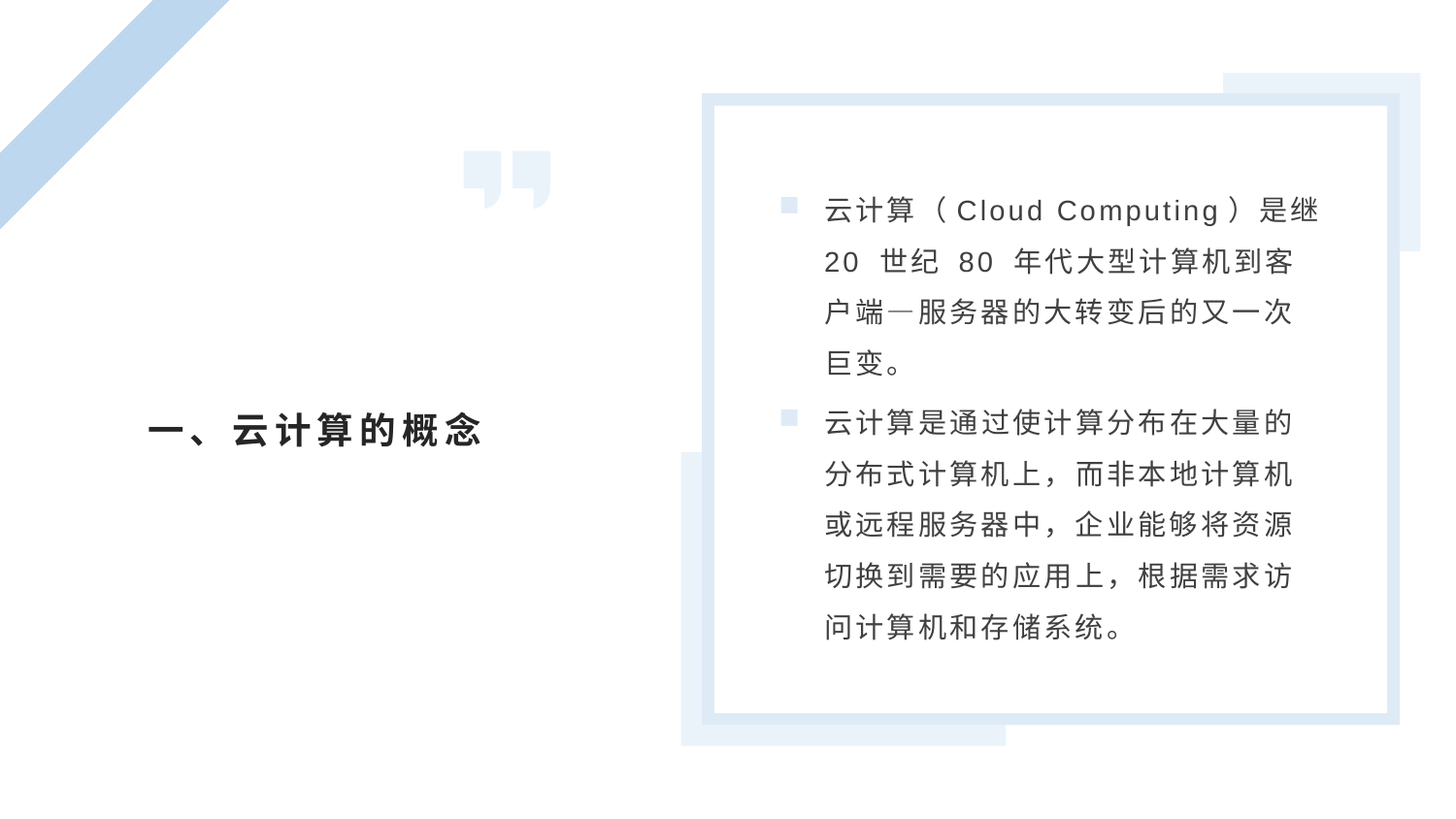

云计算（Cloud Computing）是继 20 世纪 80 年代大型计算机到客户端—服务器的大转变后的又一次巨变。
云计算是通过使计算分布在大量的分布式计算机上，而非本地计算机或远程服务器中，企业能够将资源切换到需要的应用上，根据需求访问计算机和存储系统。

一、云计算的概念